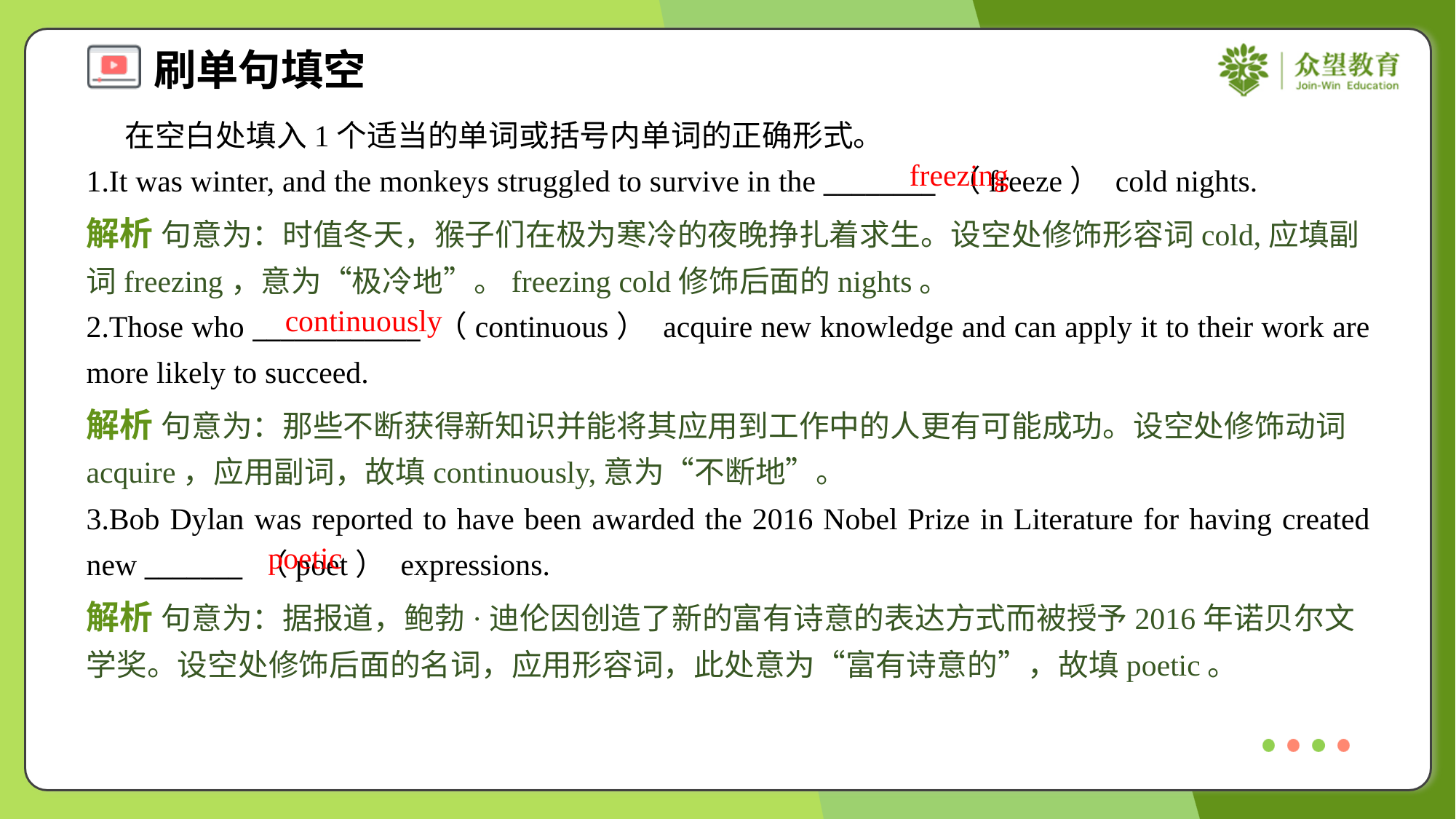

在空白处填入1个适当的单词或括号内单词的正确形式。
1.It was winter, and the monkeys struggled to survive in the ________ （freeze） cold nights.
freezing
解析 句意为：时值冬天，猴子们在极为寒冷的夜晚挣扎着求生。设空处修饰形容词cold,应填副词freezing，意为“极冷地”。freezing cold修饰后面的nights。
continuously
2.Those who ____________ （continuous） acquire new knowledge and can apply it to their work are more likely to succeed.
解析 句意为：那些不断获得新知识并能将其应用到工作中的人更有可能成功。设空处修饰动词acquire，应用副词，故填continuously,意为“不断地”。
3.Bob Dylan was reported to have been awarded the 2016 Nobel Prize in Literature for having created new _______ （poet） expressions.
poetic
解析 句意为：据报道，鲍勃·迪伦因创造了新的富有诗意的表达方式而被授予2016年诺贝尔文学奖。设空处修饰后面的名词，应用形容词，此处意为“富有诗意的”，故填poetic。